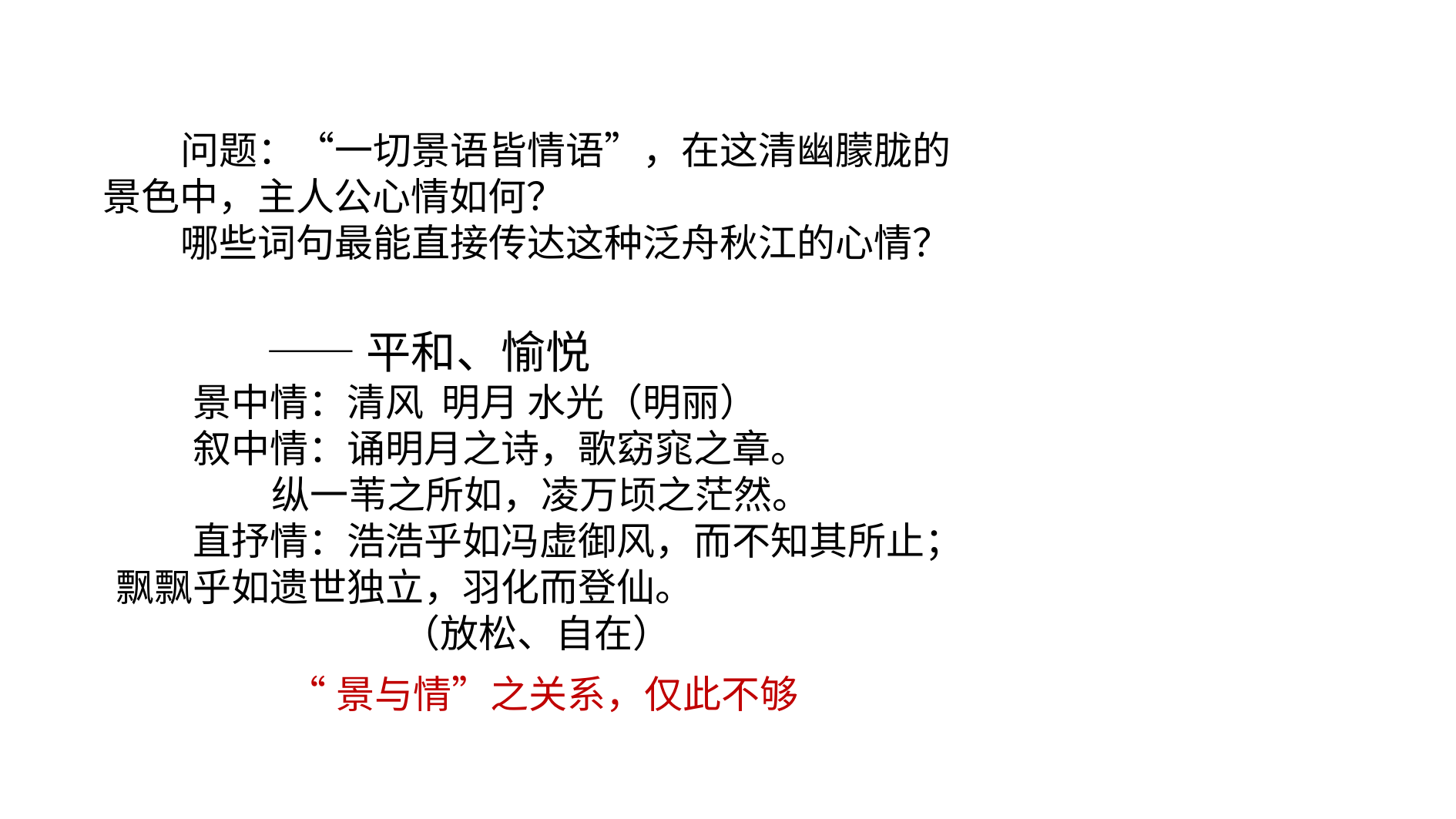

问题：“一切景语皆情语”，在这清幽朦胧的景色中，主人公心情如何？
哪些词句最能直接传达这种泛舟秋江的心情？
               ——平和、愉悦
景中情：清风  明月 水光（明丽）
叙中情：诵明月之诗，歌窈窕之章。
        纵一苇之所如，凌万顷之茫然。
直抒情：浩浩乎如冯虚御风，而不知其所止；飘飘乎如遗世独立，羽化而登仙。
                       （放松、自在）
“景与情”之关系，仅此不够